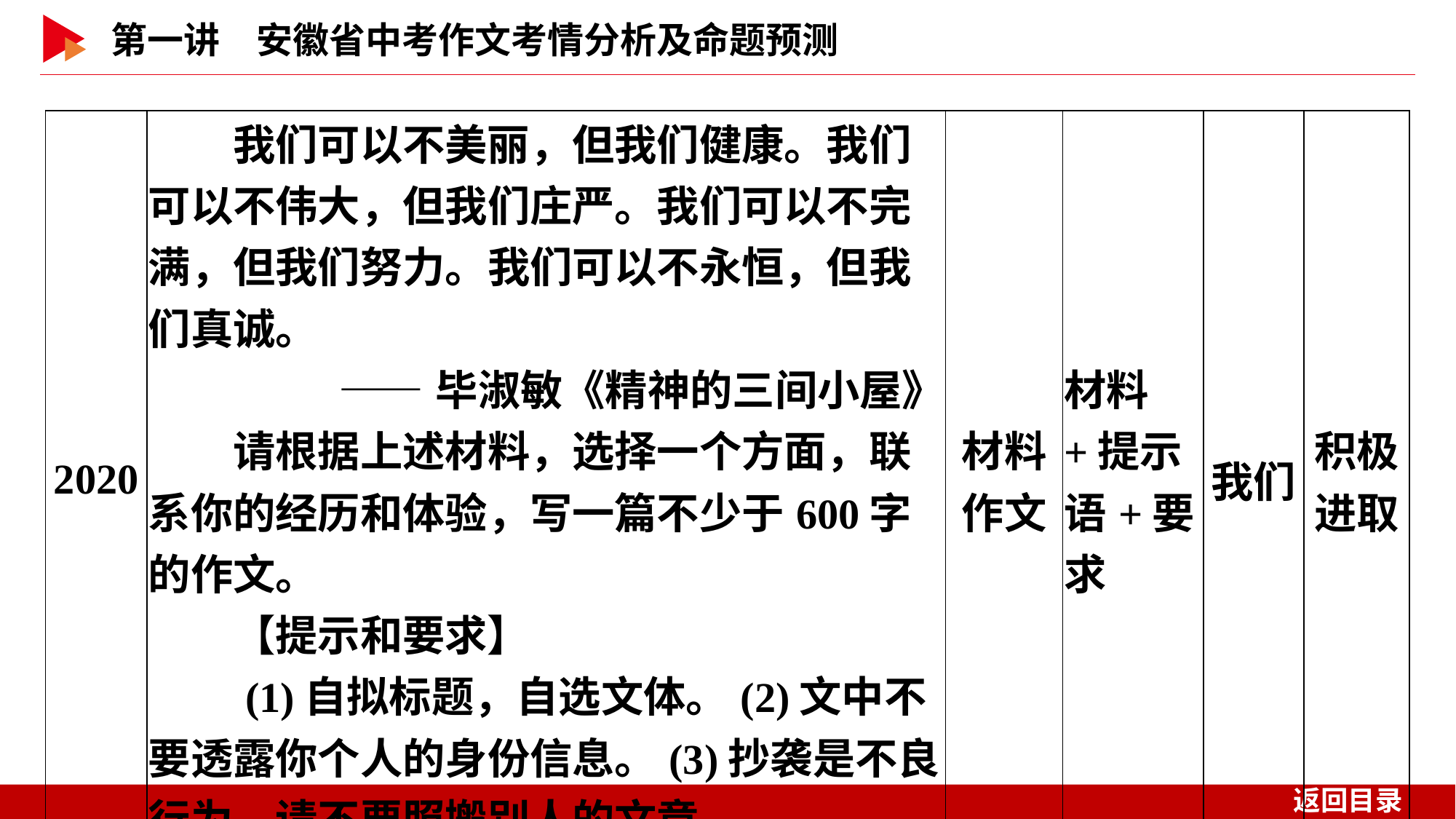

| 2020 | 我们可以不美丽，但我们健康。我们可以不伟大，但我们庄严。我们可以不完满，但我们努力。我们可以不永恒，但我们真诚。 ——毕淑敏《精神的三间小屋》 　　请根据上述材料，选择一个方面，联系你的经历和体验，写一篇不少于600字的作文。 　　【提示和要求】 　　(1)自拟标题，自选文体。(2)文中不要透露你个人的身份信息。(3)抄袭是不良行为，请不要照搬别人的文章。 | 材料 作文 | 材料+提示语+要求 | 我们 | 积极 进取 |
| --- | --- | --- | --- | --- | --- |